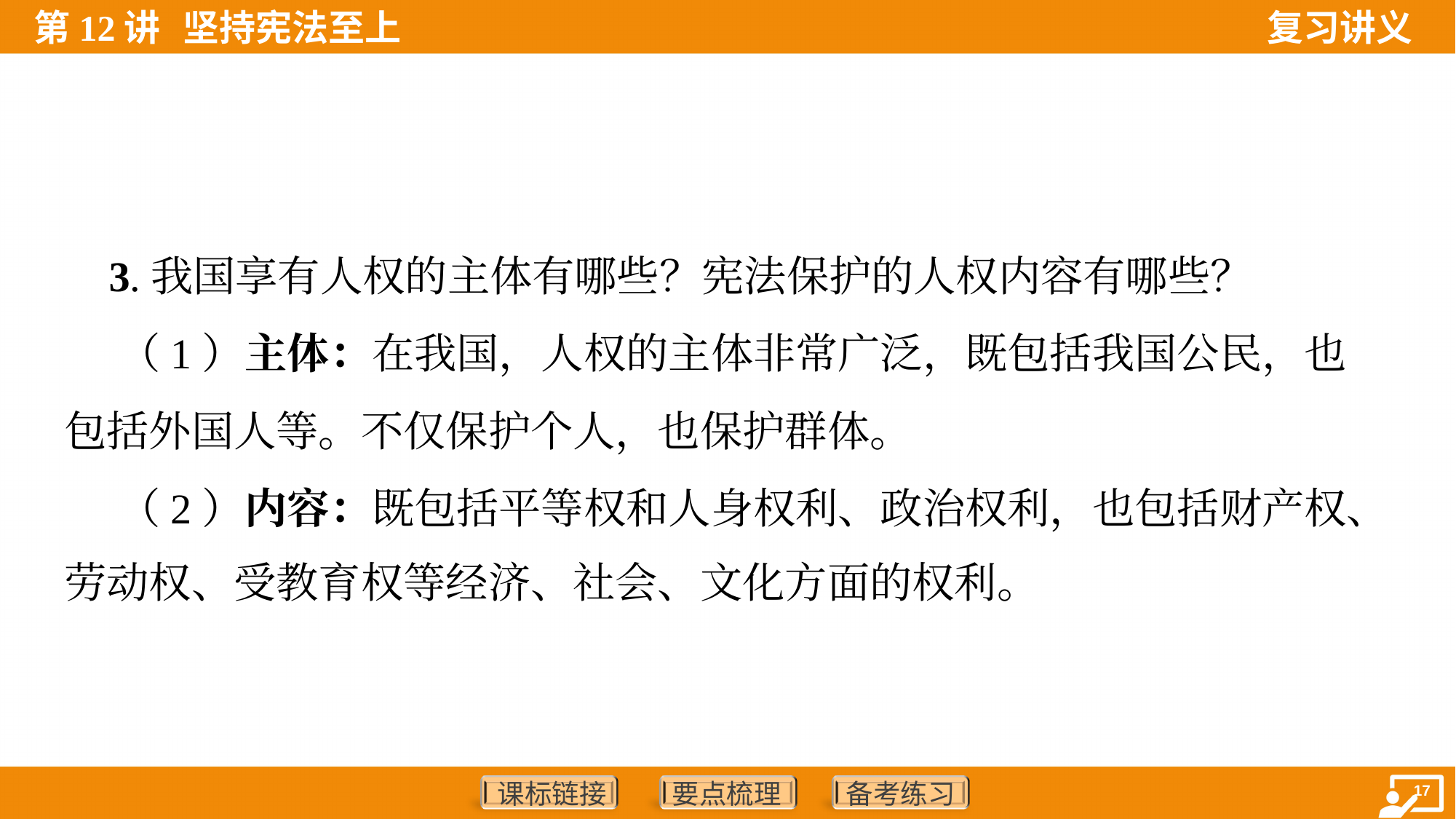

3.我国享有人权的主体有哪些？宪法保护的人权内容有哪些？
    （1）主体：在我国，人权的主体非常广泛，既包括我国公民，也
包括外国人等。不仅保护个人，也保护群体。
    （2）内容：既包括平等权和人身权利、政治权利，也包括财产权、
劳动权、受教育权等经济、社会、文化方面的权利。